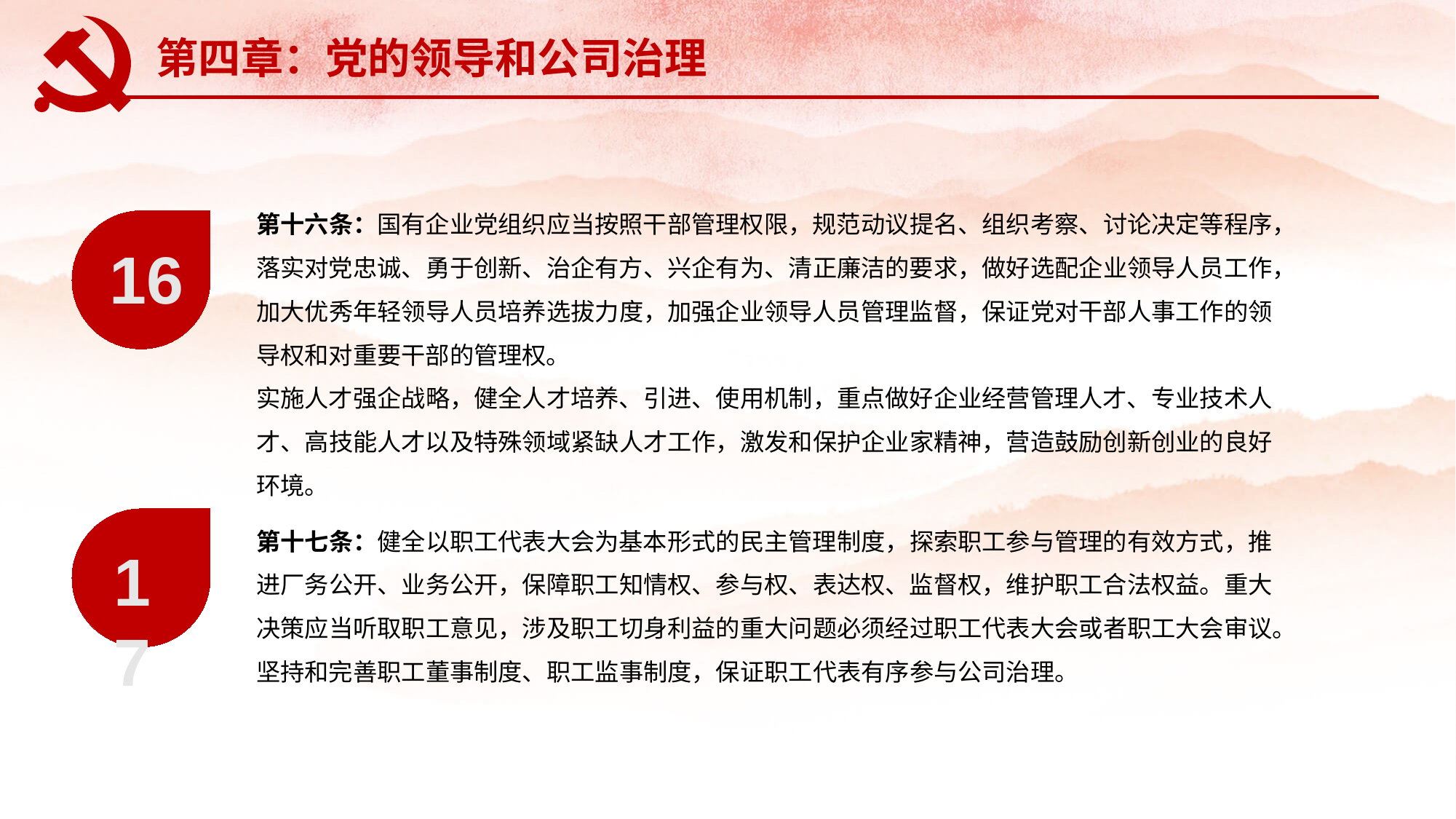

第四章：党的领导和公司治理

第十六条：国有企业党组织应当按照干部管理权限，规范动议提名、组织考察、讨论决定等程序，落实对党忠诚、勇于创新、治企有方、兴企有为、清正廉洁的要求，做好选配企业领导人员工作，加大优秀年轻领导人员培养选拔力度，加强企业领导人员管理监督，保证党对干部人事工作的领导权和对重要干部的管理权。
实施人才强企战略，健全人才培养、引进、使用机制，重点做好企业经营管理人才、专业技术人才、高技能人才以及特殊领域紧缺人才工作，激发和保护企业家精神，营造鼓励创新创业的良好环境。

16
第十七条：健全以职工代表大会为基本形式的民主管理制度，探索职工参与管理的有效方式，推进厂务公开、业务公开，保障职工知情权、参与权、表达权、监督权，维护职工合法权益。重大决策应当听取职工意见，涉及职工切身利益的重大问题必须经过职工代表大会或者职工大会审议。坚持和完善职工董事制度、职工监事制度，保证职工代表有序参与公司治理。

17